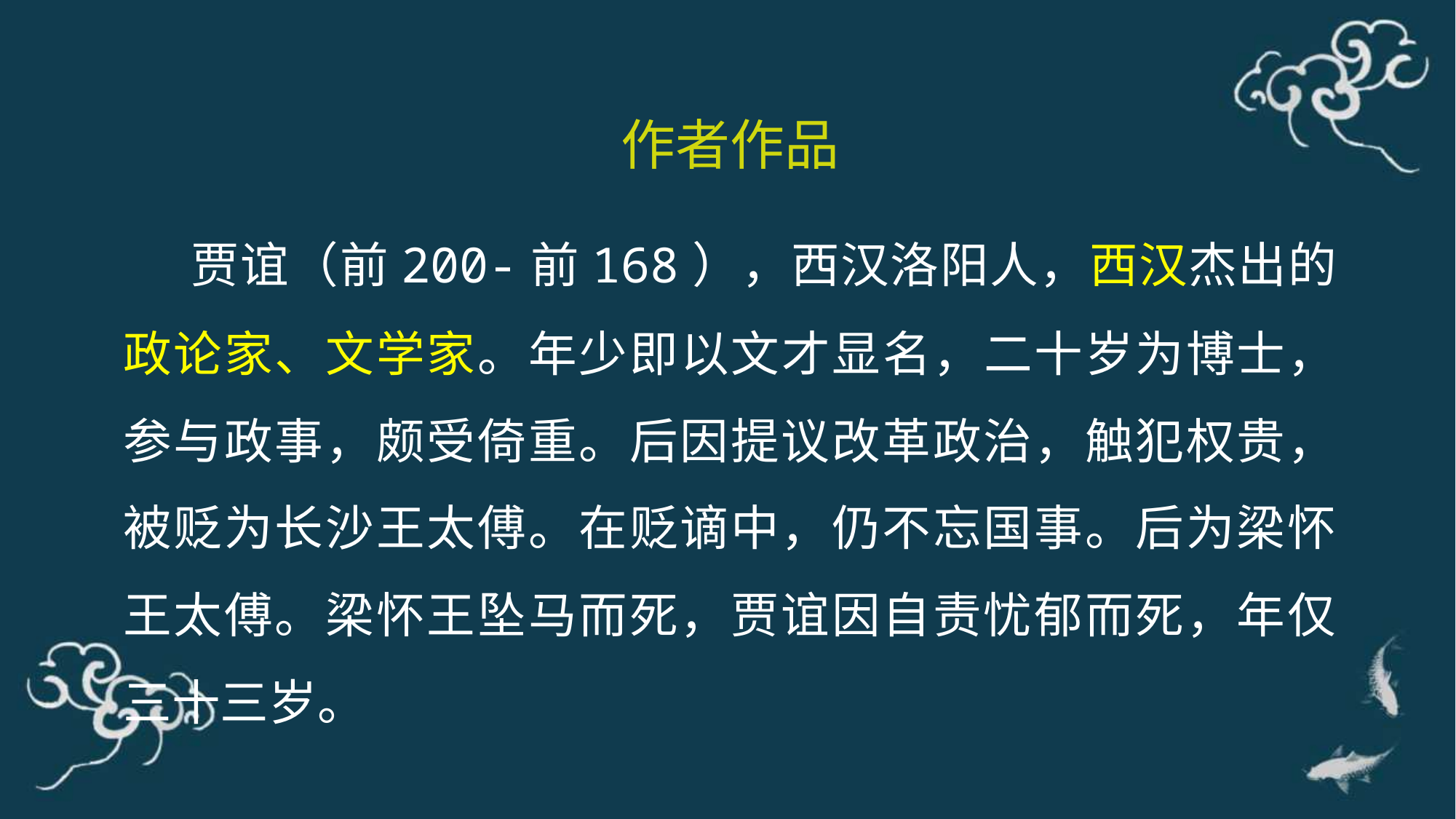

作者作品
    贾谊（前200-前168），西汉洛阳人，西汉杰出的政论家、文学家。年少即以文才显名，二十岁为博士，参与政事，颇受倚重。后因提议改革政治，触犯权贵，被贬为长沙王太傅。在贬谪中，仍不忘国事。后为梁怀王太傅。梁怀王坠马而死，贾谊因自责忧郁而死，年仅三十三岁。